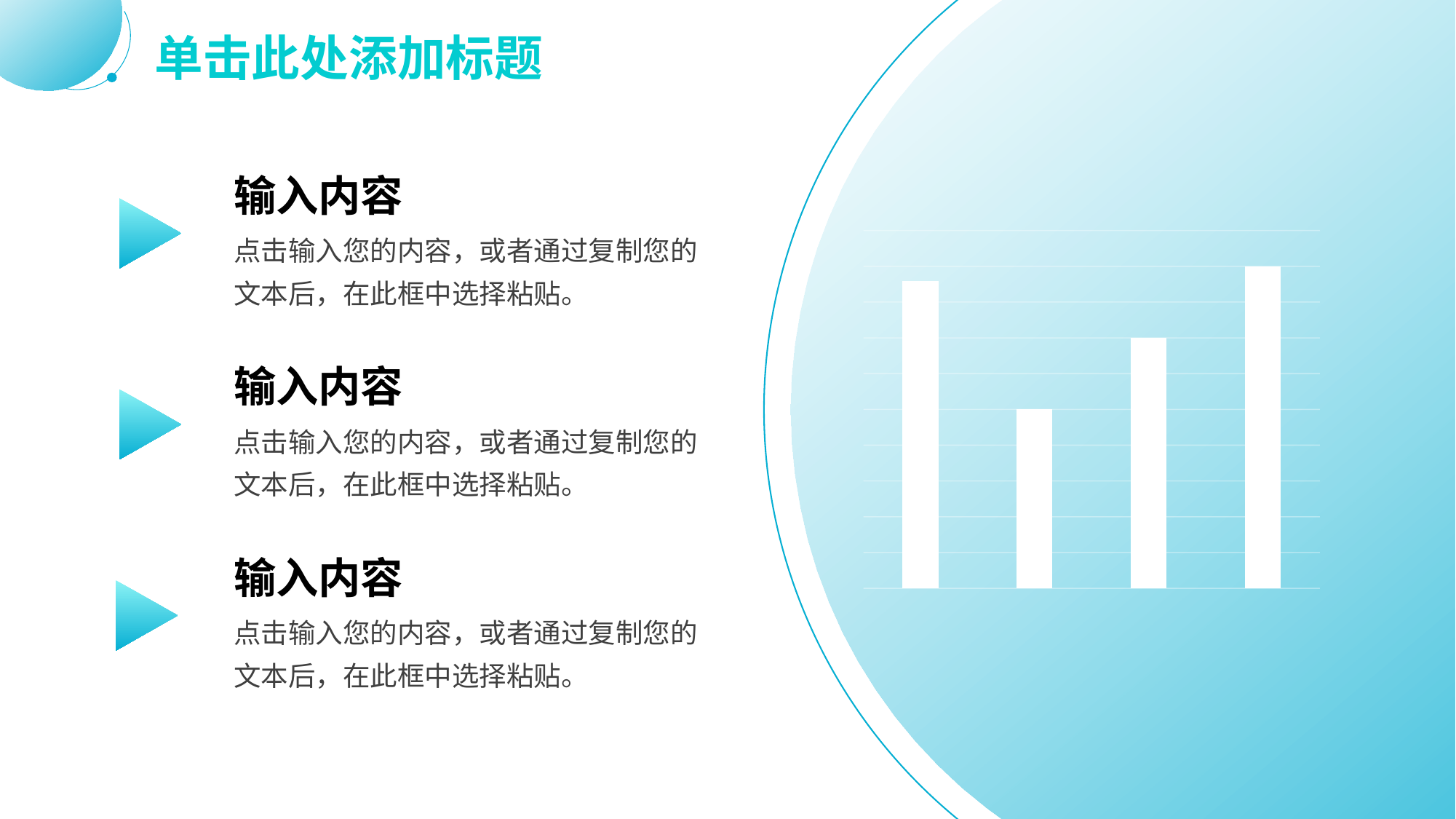

# 单击此处添加标题
输入内容

点击输入您的内容，或者通过复制您的文本后，在此框中选择粘贴。

### Chart

| Category | 系列 1 |
|---|---|
| 类别 1 | 4.3 |
| 类别 2 | 2.5 |
| 类别 3 | 3.5 |
| 类别 4 | 4.5 |
输入内容

点击输入您的内容，或者通过复制您的文本后，在此框中选择粘贴。
输入内容

点击输入您的内容，或者通过复制您的文本后，在此框中选择粘贴。